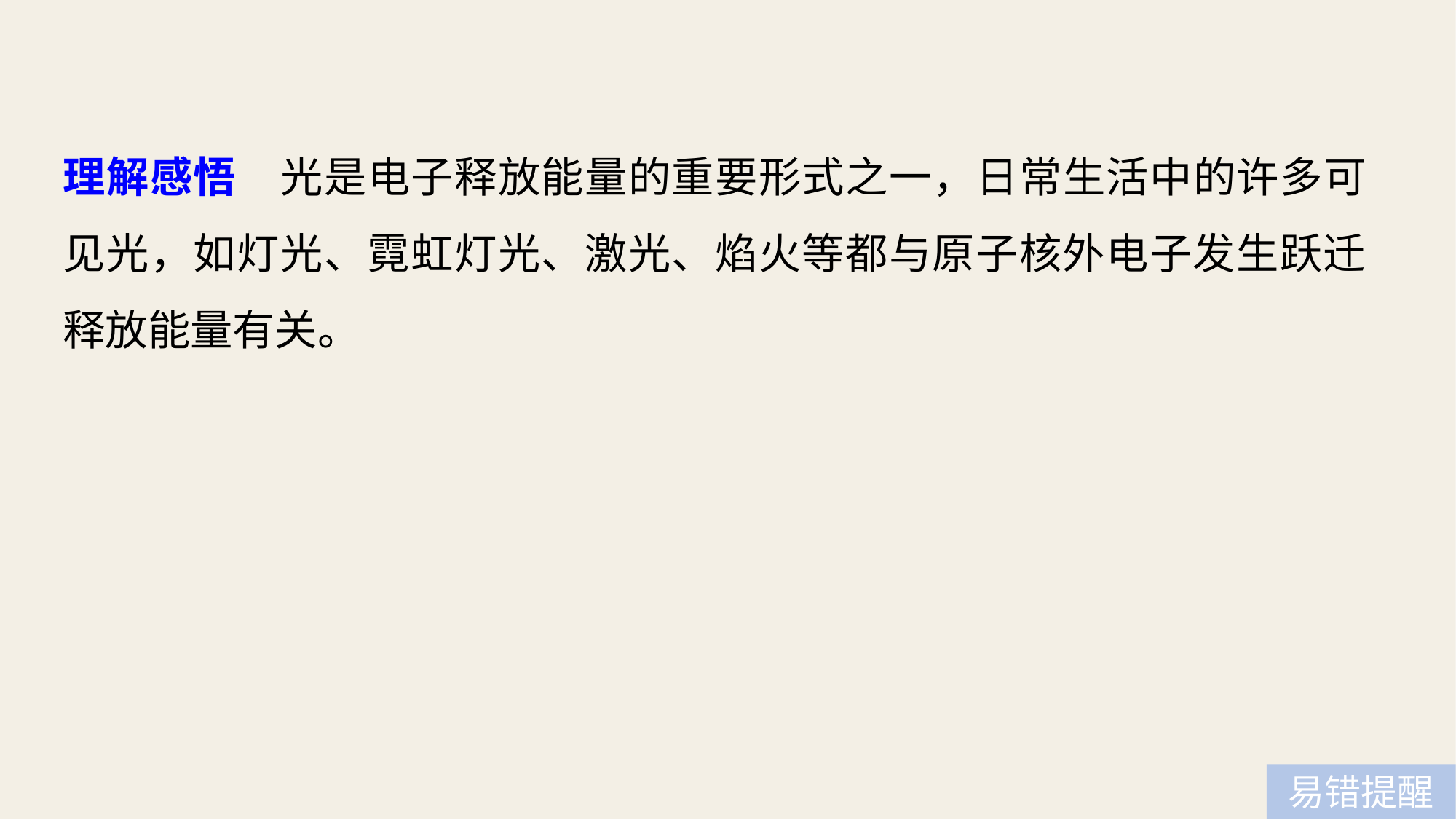

理解感悟　光是电子释放能量的重要形式之一，日常生活中的许多可见光，如灯光、霓虹灯光、激光、焰火等都与原子核外电子发生跃迁释放能量有关。
易错提醒